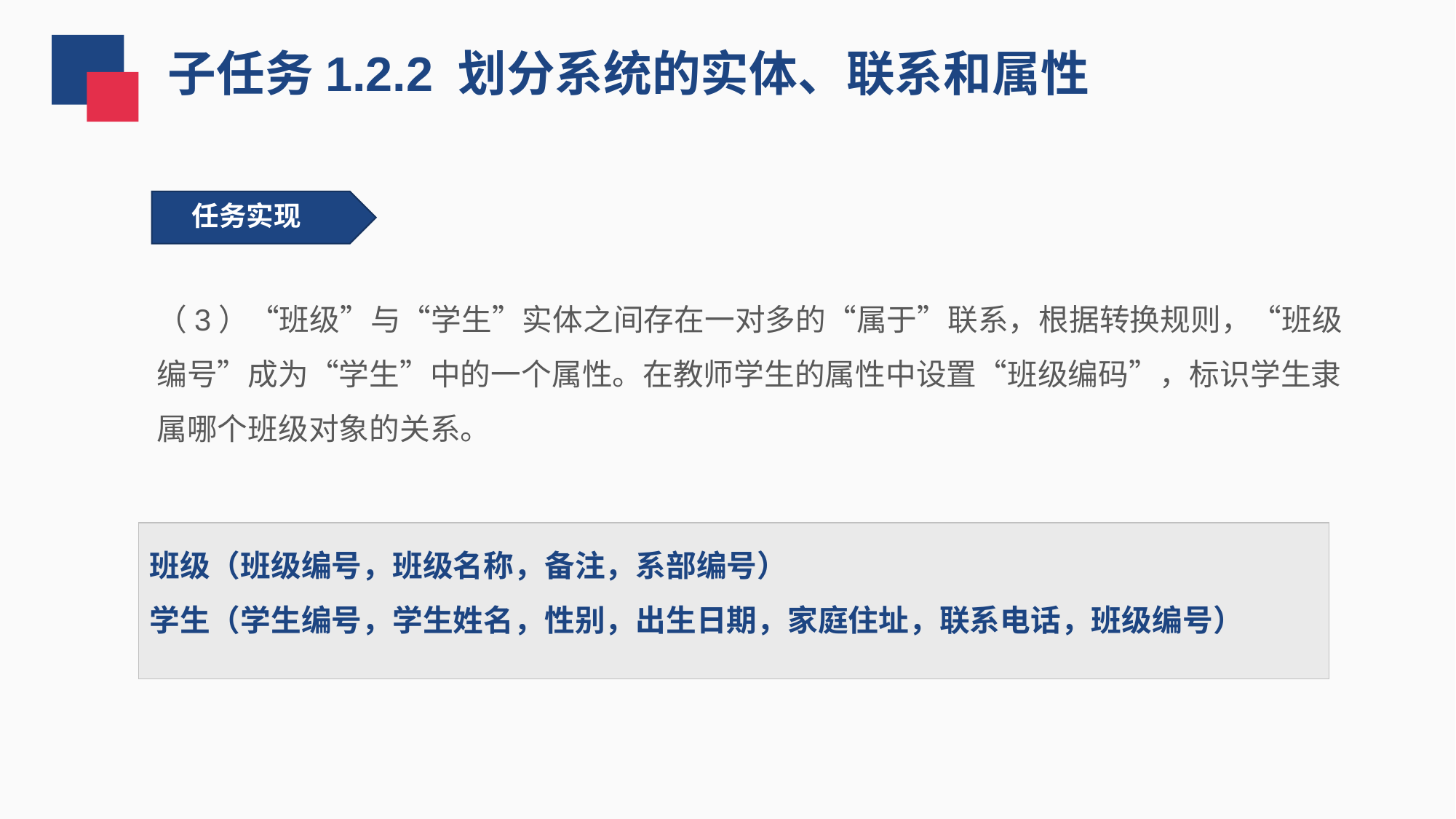

子任务1.2.2 划分系统的实体、联系和属性

任务实现
（3）“班级”与“学生”实体之间存在一对多的“属于”联系，根据转换规则，“班级编号”成为“学生”中的一个属性。在教师学生的属性中设置“班级编码”，标识学生隶属哪个班级对象的关系。
班级（班级编号，班级名称，备注，系部编号）
学生（学生编号，学生姓名，性别，出生日期，家庭住址，联系电话，班级编号）